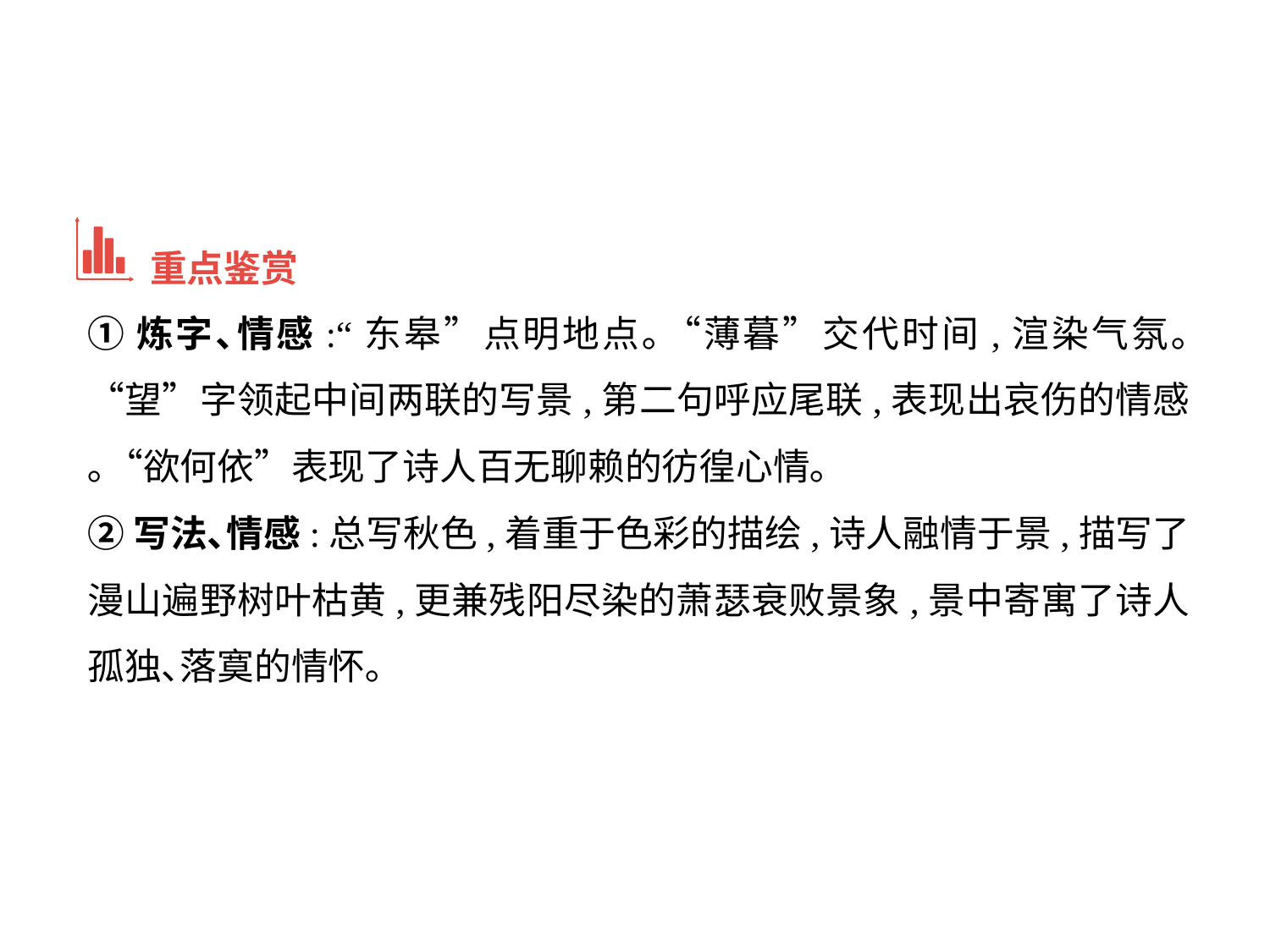

重点鉴赏
①炼字､情感:“东皋”点明地点｡“薄暮”交代时间,渲染气氛｡“望”字领起中间两联的写景,第二句呼应尾联,表现出哀伤的情感｡“欲何依”表现了诗人百无聊赖的彷徨心情｡
②写法､情感:总写秋色,着重于色彩的描绘,诗人融情于景,描写了漫山遍野树叶枯黄,更兼残阳尽染的萧瑟衰败景象,景中寄寓了诗人孤独､落寞的情怀｡